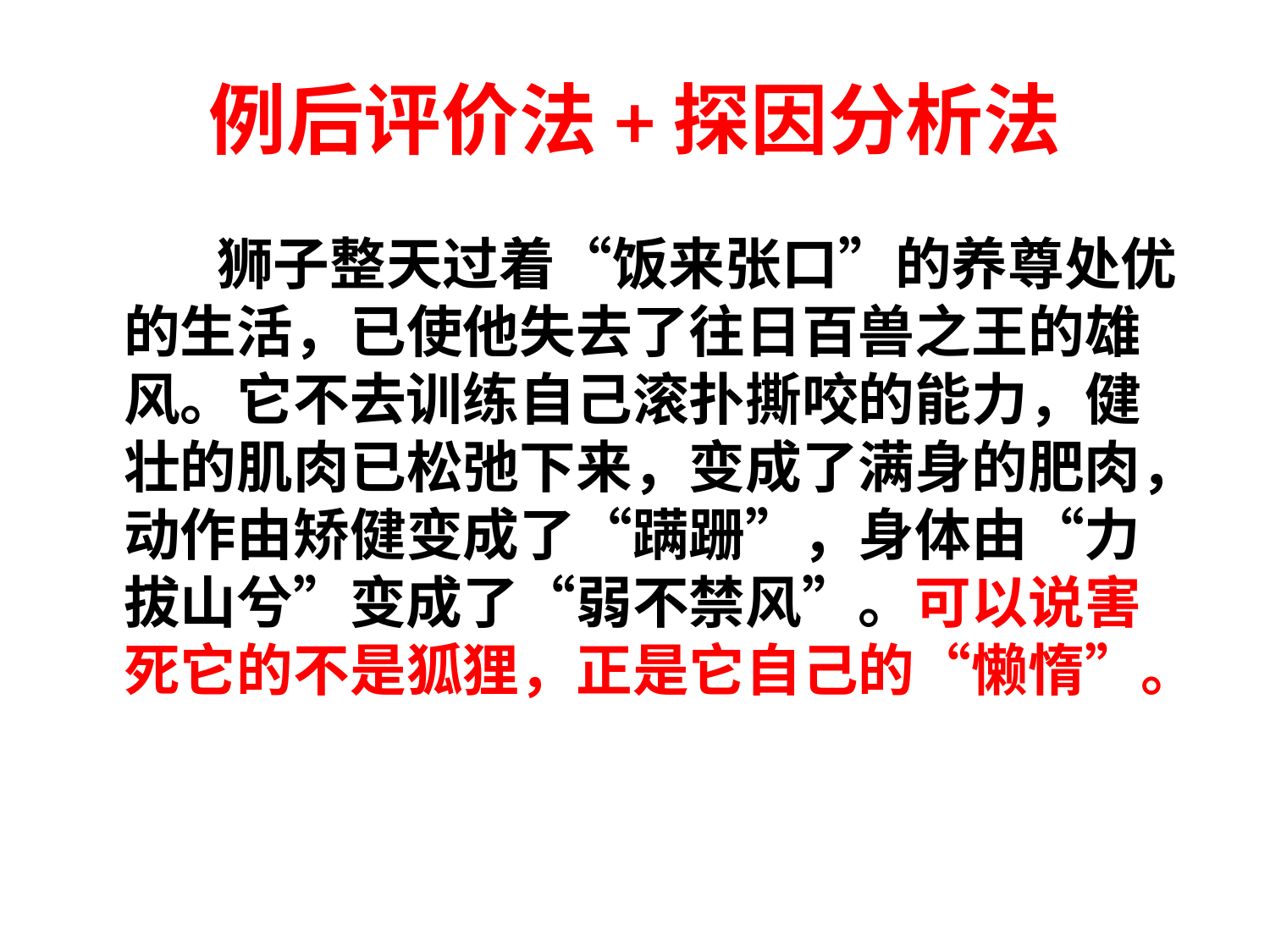

# 例后评价法+探因分析法
          狮子整天过着“饭来张口”的养尊处优的生活，已使他失去了往日百兽之王的雄风。它不去训练自己滚扑撕咬的能力，健壮的肌肉已松弛下来，变成了满身的肥肉，动作由矫健变成了“蹒跚”，身体由“力拔山兮”变成了“弱不禁风”。可以说害死它的不是狐狸，正是它自己的“懒惰”。